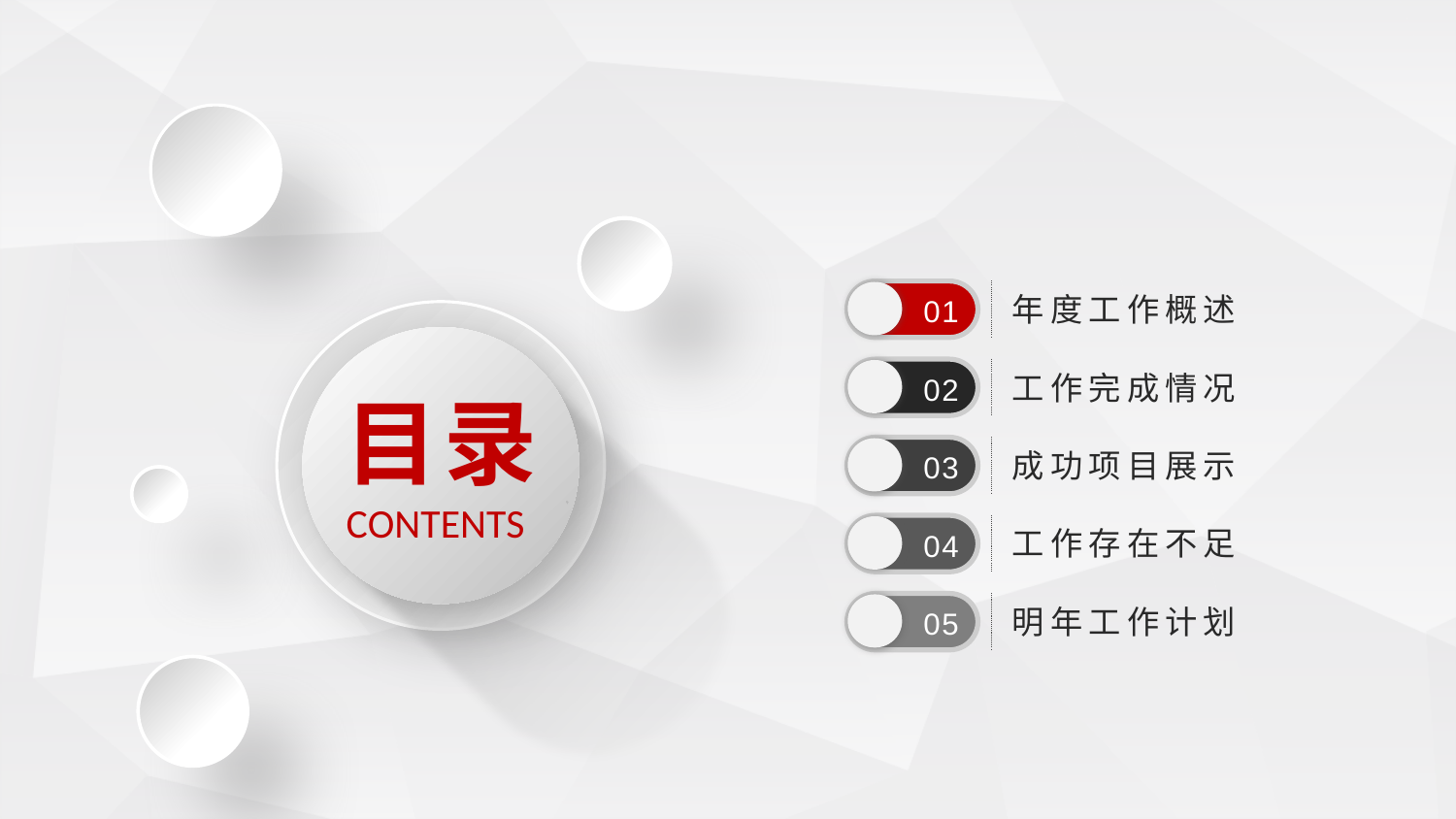

01
年度工作概述

02
工作完成情况
目录
CONTENTS

03
成功项目展示

04
工作存在不足

05
明年工作计划